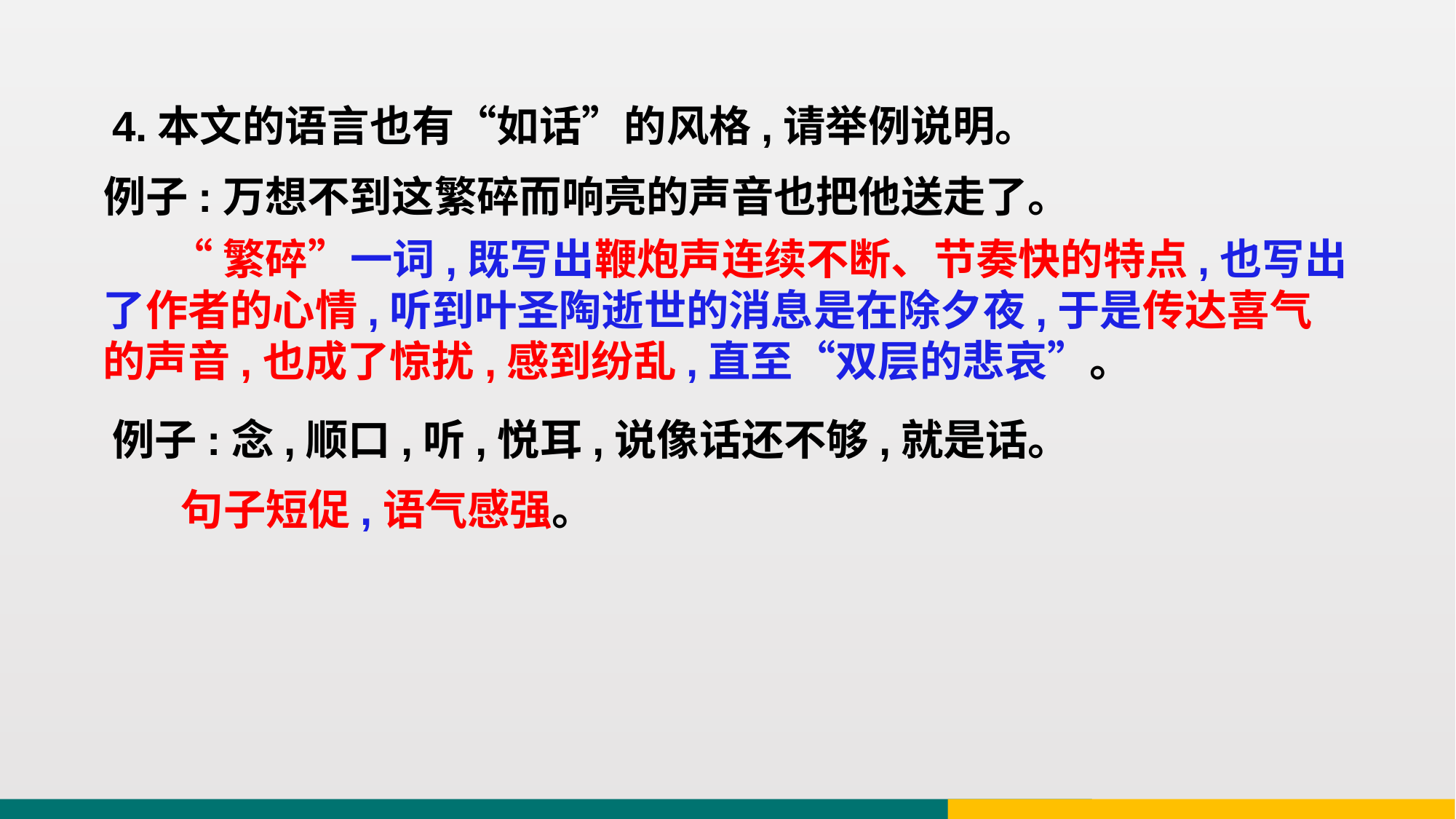

4.本文的语言也有“如话”的风格,请举例说明。
例子:万想不到这繁碎而响亮的声音也把他送走了。
       “繁碎”一词,既写出鞭炮声连续不断、节奏快的特点,也写出了作者的心情,听到叶圣陶逝世的消息是在除夕夜,于是传达喜气的声音,也成了惊扰,感到纷乱,直至“双层的悲哀”。
例子:念,顺口,听,悦耳,说像话还不够,就是话。
       句子短促,语气感强。